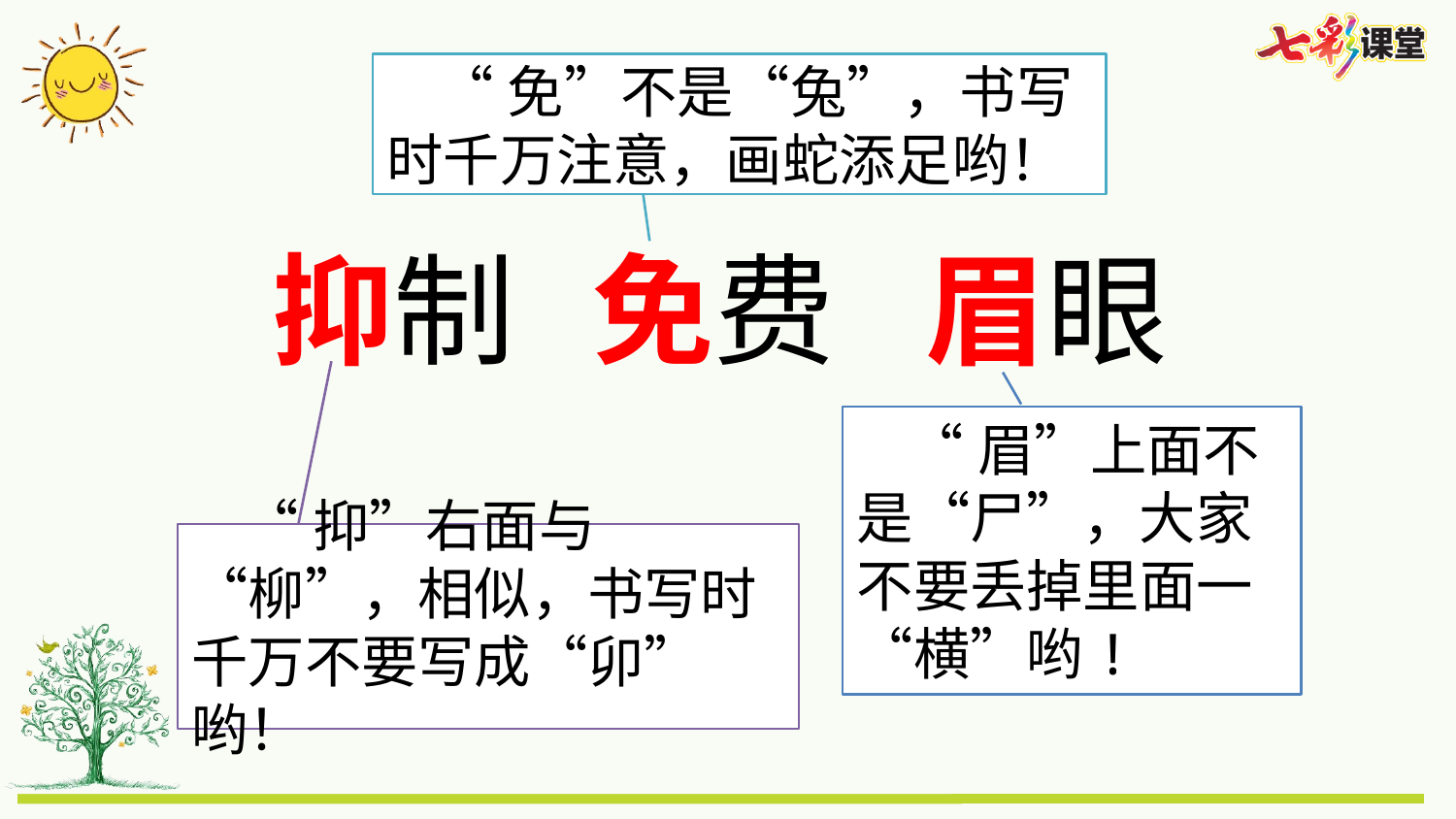

“免”不是“兔”，书写时千万注意，画蛇添足哟！
抑制
免费
眉眼
    “眉”上面不是“尸”，大家不要丢掉里面一“横”哟!
    “抑”右面与“柳”，相似，书写时千万不要写成“卯”哟！